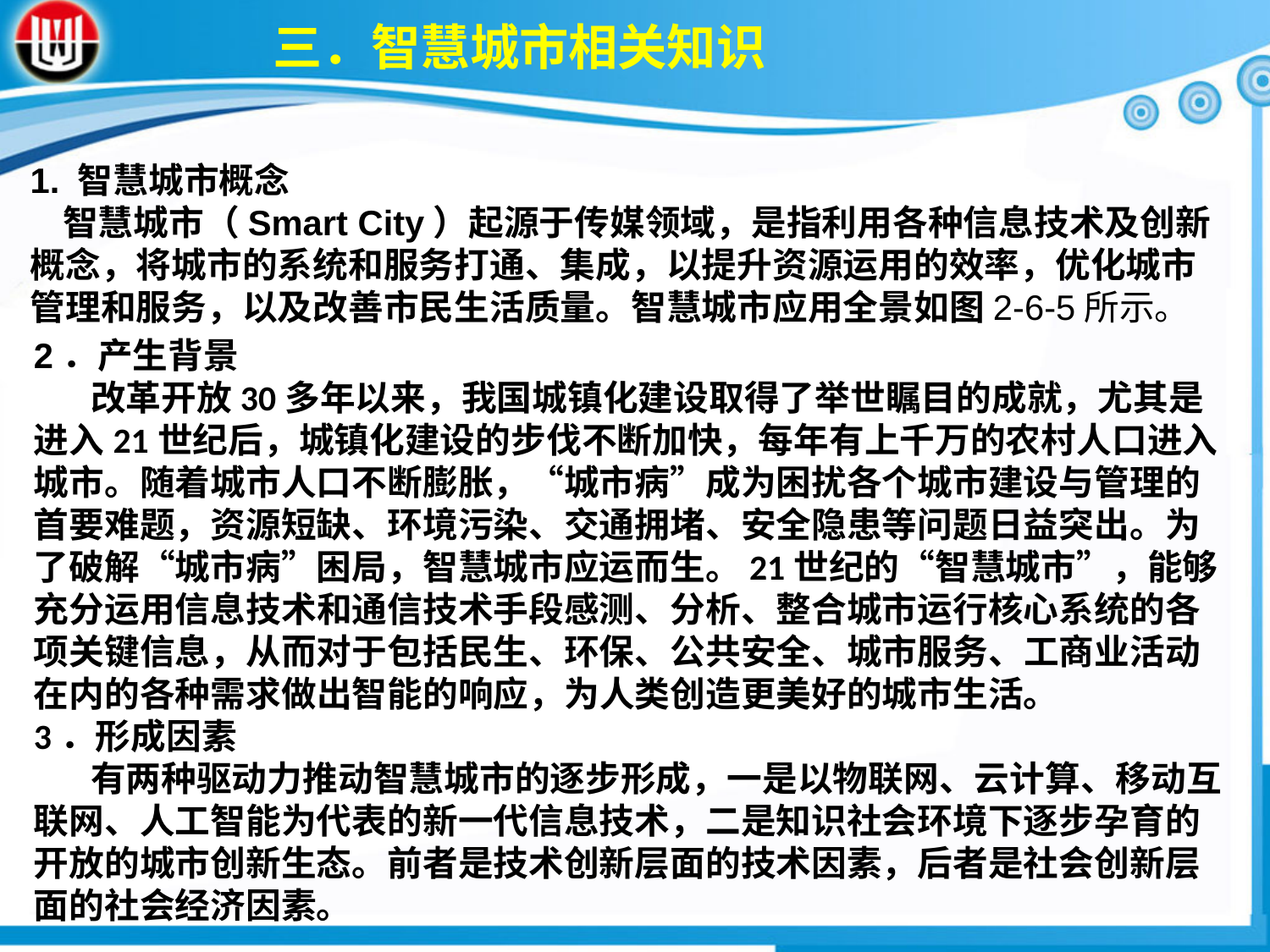

三．智慧城市相关知识
1. 智慧城市概念    智慧城市（Smart City）起源于传媒领域，是指利用各种信息技术及创新概念，将城市的系统和服务打通、集成，以提升资源运用的效率，优化城市管理和服务，以及改善市民生活质量。智慧城市应用全景如图2-6-5所示。

2．产生背景      改革开放30多年以来，我国城镇化建设取得了举世瞩目的成就，尤其是进入21世纪后，城镇化建设的步伐不断加快，每年有上千万的农村人口进入城市。随着城市人口不断膨胀，“城市病”成为困扰各个城市建设与管理的首要难题，资源短缺、环境污染、交通拥堵、安全隐患等问题日益突出。为了破解“城市病”困局，智慧城市应运而生。21世纪的“智慧城市”，能够充分运用信息技术和通信技术手段感测、分析、整合城市运行核心系统的各项关键信息，从而对于包括民生、环保、公共安全、城市服务、工商业活动在内的各种需求做出智能的响应，为人类创造更美好的城市生活。3．形成因素      有两种驱动力推动智慧城市的逐步形成，一是以物联网、云计算、移动互联网、人工智能为代表的新一代信息技术，二是知识社会环境下逐步孕育的开放的城市创新生态。前者是技术创新层面的技术因素，后者是社会创新层面的社会经济因素。